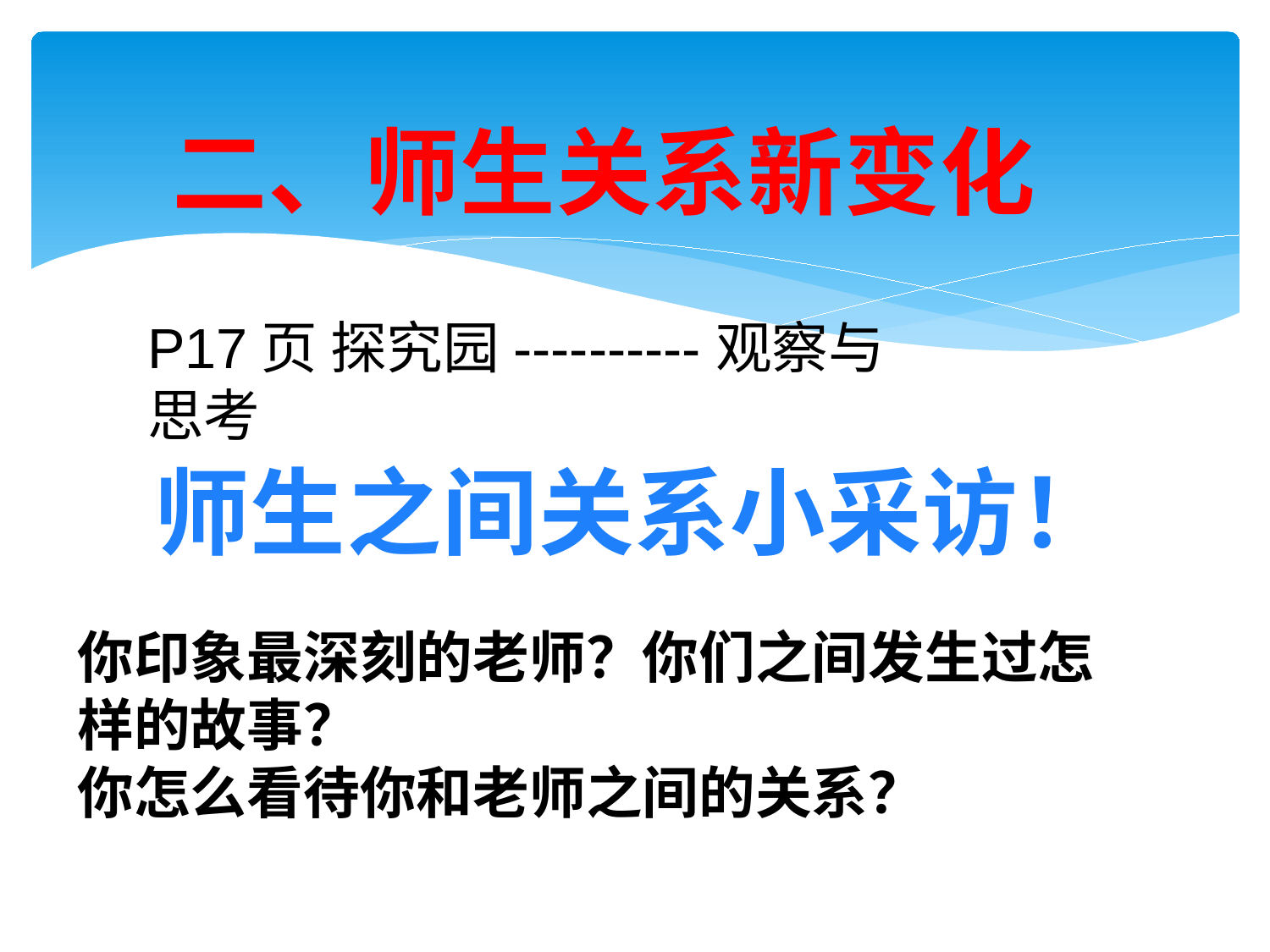

二、师生关系新变化
P17页 探究园----------观察与思考
师生之间关系小采访！
你印象最深刻的老师？你们之间发生过怎样的故事？
你怎么看待你和老师之间的关系？